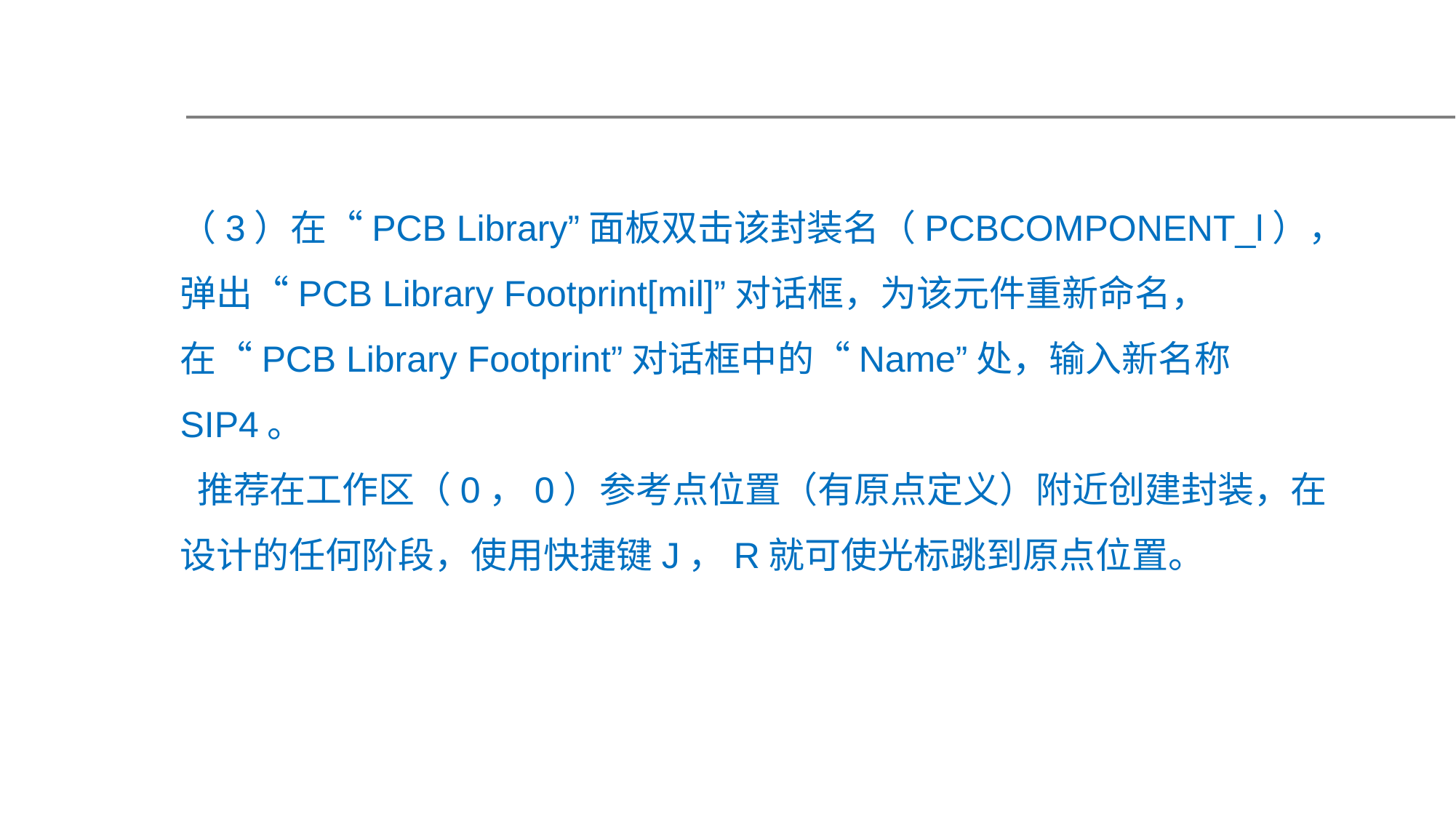

（3）在“PCB Library”面板双击该封装名（PCBCOMPONENT_l），弹出“PCB Library Footprint[mil]”对话框，为该元件重新命名，在“PCB Library Footprint”对话框中的“Name”处，输入新名称SIP4。
 推荐在工作区（0，0）参考点位置（有原点定义）附近创建封装，在设计的任何阶段，使用快捷键J，R就可使光标跳到原点位置。